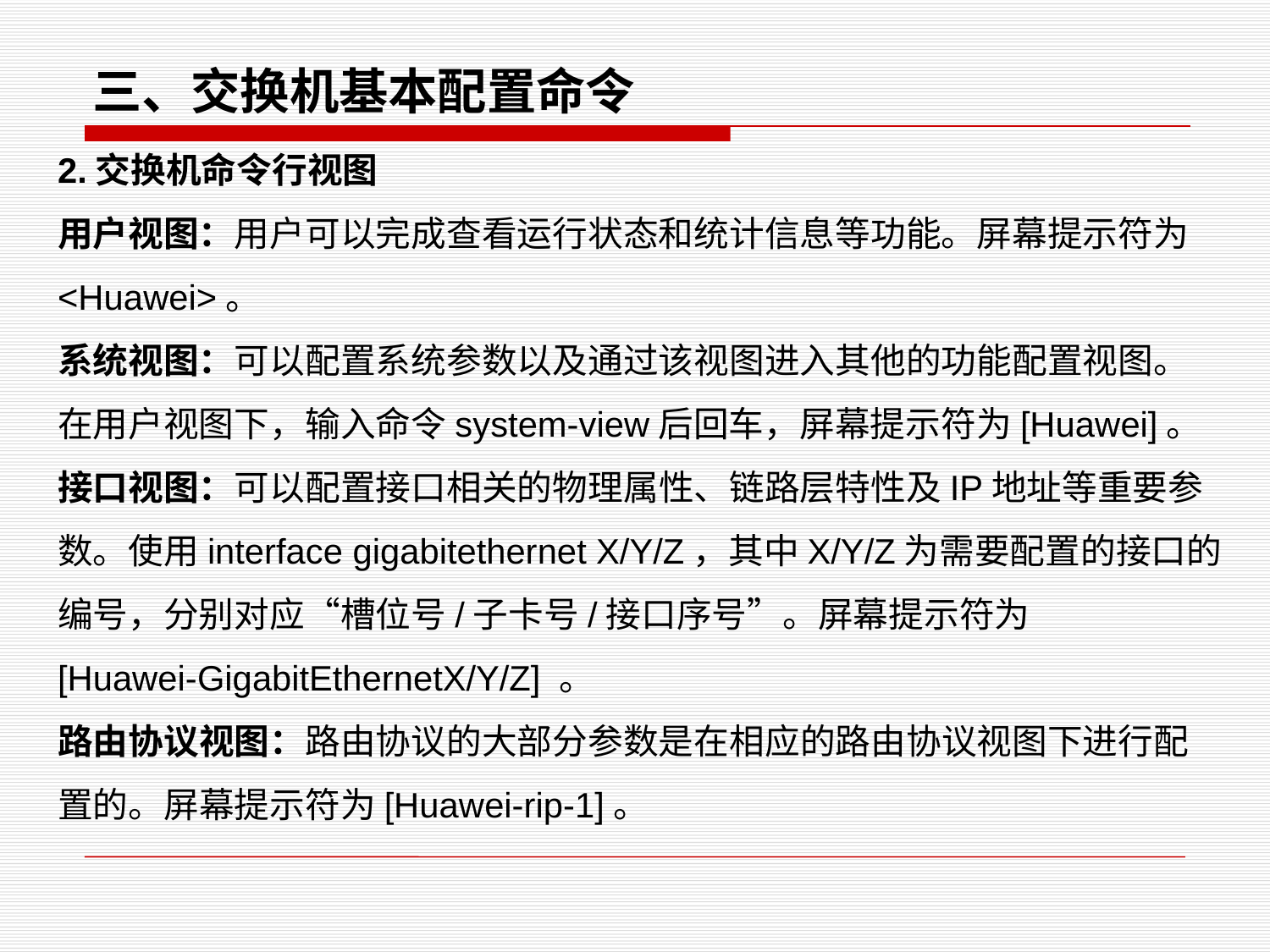

三、交换机基本配置命令
2.交换机命令行视图
用户视图：用户可以完成查看运行状态和统计信息等功能。屏幕提示符为<Huawei>。
系统视图：可以配置系统参数以及通过该视图进入其他的功能配置视图。在用户视图下，输入命令system-view后回车，屏幕提示符为[Huawei]。
接口视图：可以配置接口相关的物理属性、链路层特性及IP地址等重要参数。使用interface gigabitethernet X/Y/Z，其中X/Y/Z为需要配置的接口的编号，分别对应“槽位号/子卡号/接口序号”。屏幕提示符为
[Huawei-GigabitEthernetX/Y/Z] 。
路由协议视图：路由协议的大部分参数是在相应的路由协议视图下进行配置的。屏幕提示符为[Huawei-rip-1]。
60